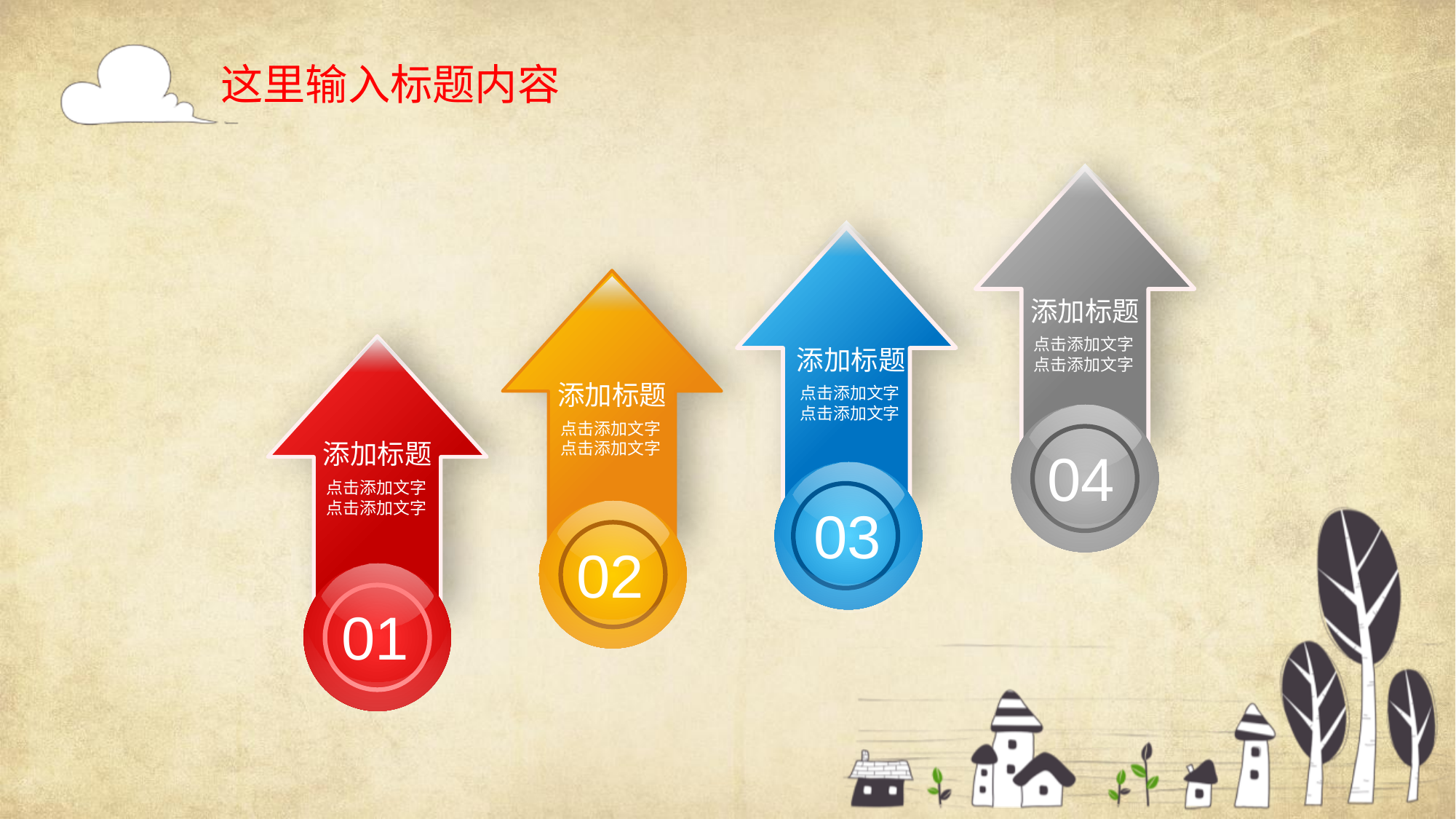

这里输入标题内容

添加标题
点击添加文字点击添加文字
添加标题

添加标题
点击添加文字点击添加文字

点击添加文字点击添加文字

添加标题
04

点击添加文字点击添加文字

03

02

01